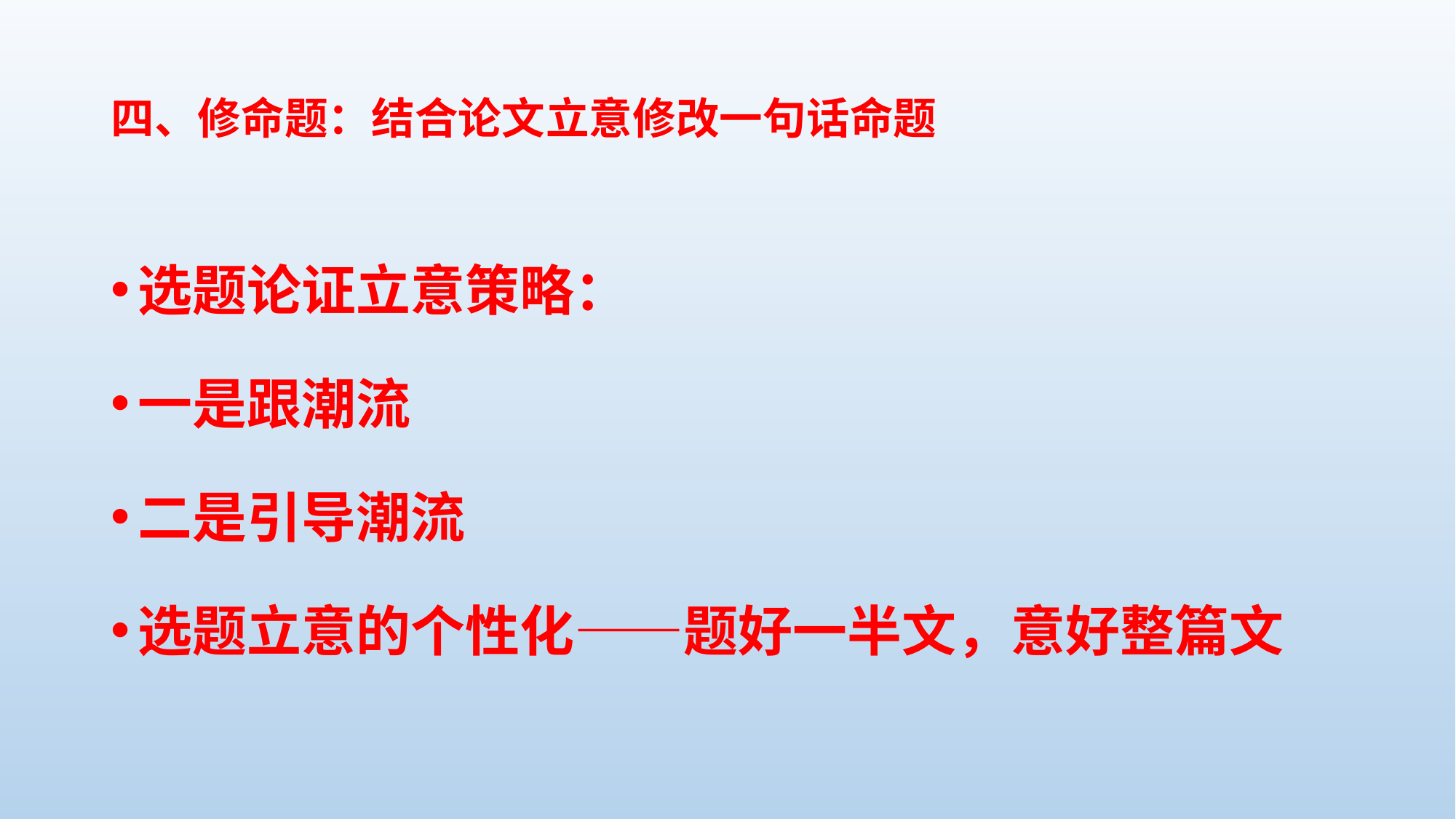

# 四、修命题：结合论文立意修改一句话命题
选题论证立意策略：
一是跟潮流
二是引导潮流
选题立意的个性化——题好一半文，意好整篇文